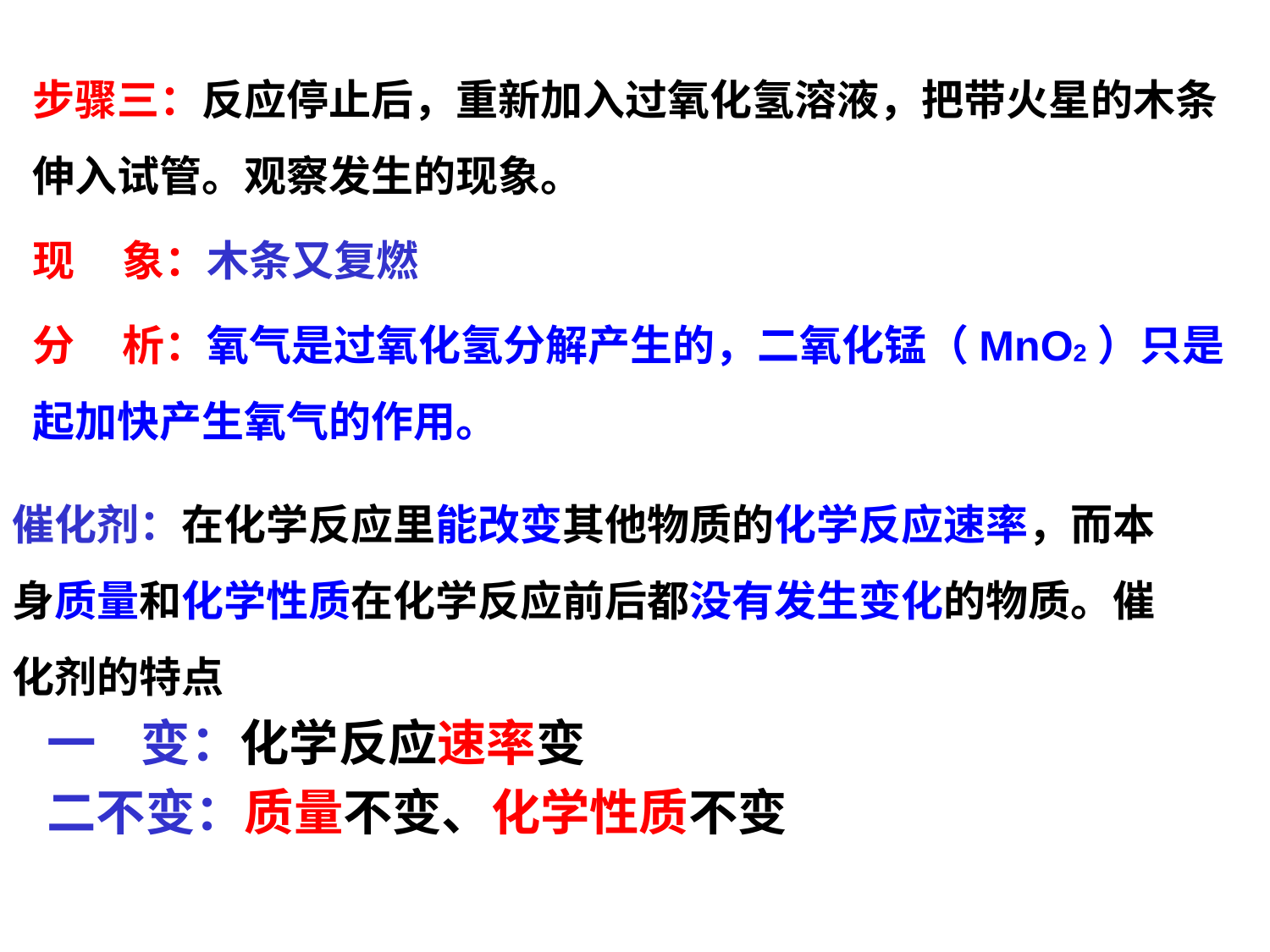

步骤三：反应停止后，重新加入过氧化氢溶液，把带火星的木条伸入试管。观察发生的现象。
现     象：木条又复燃
分     析：氧气是过氧化氢分解产生的，二氧化锰（MnO2）只是起加快产生氧气的作用。
催化剂：在化学反应里能改变其他物质的化学反应速率，而本身质量和化学性质在化学反应前后都没有发生变化的物质。催化剂的特点
一    变：化学反应速率变
二不变：质量不变、化学性质不变